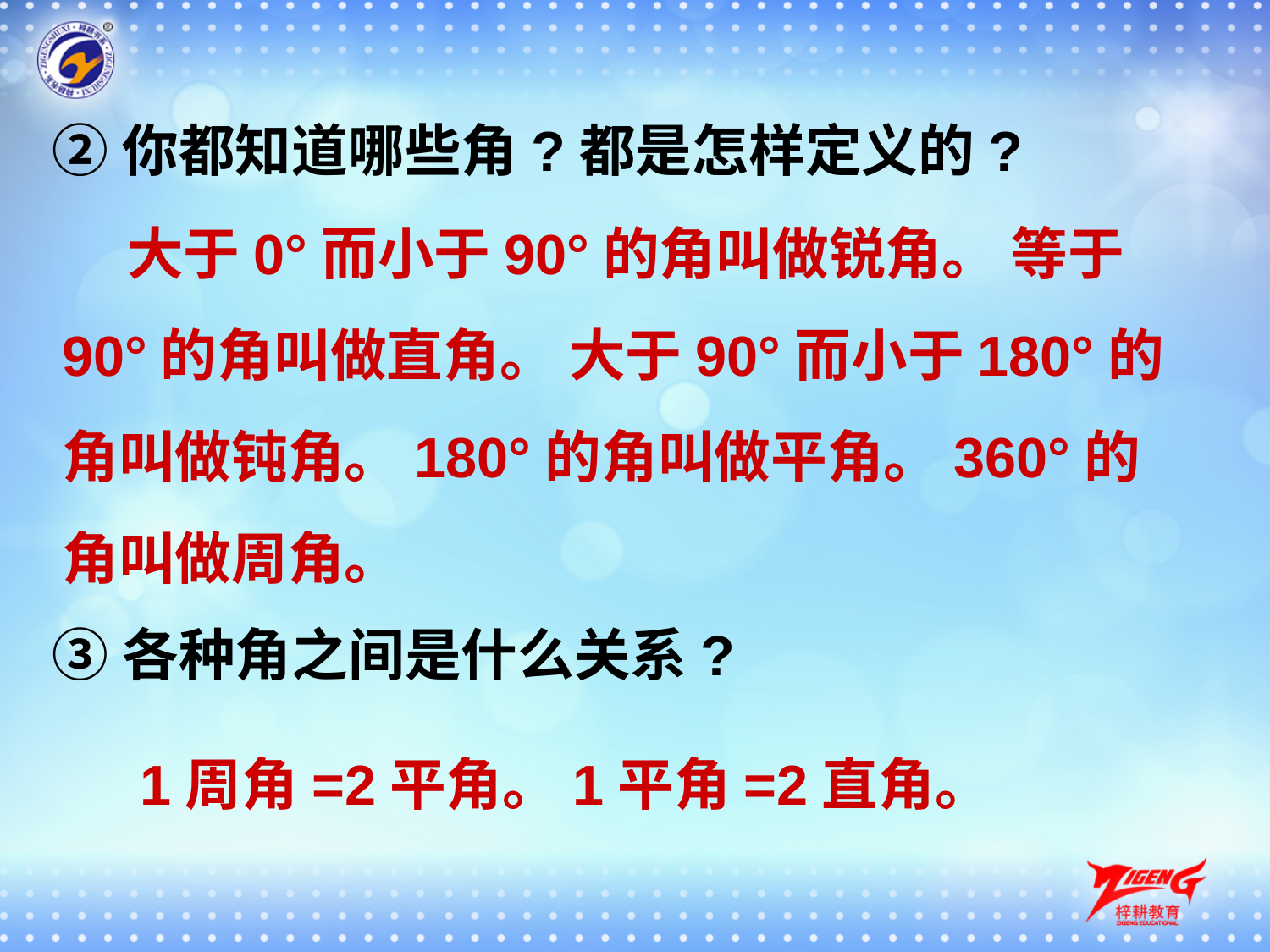

②你都知道哪些角?都是怎样定义的?
    大于0°而小于90°的角叫做锐角。 等于90°的角叫做直角。 大于90°而小于180°的角叫做钝角。180°的角叫做平角。360°的角叫做周角。
③各种角之间是什么关系?
     1周角=2平角。1平角=2直角。